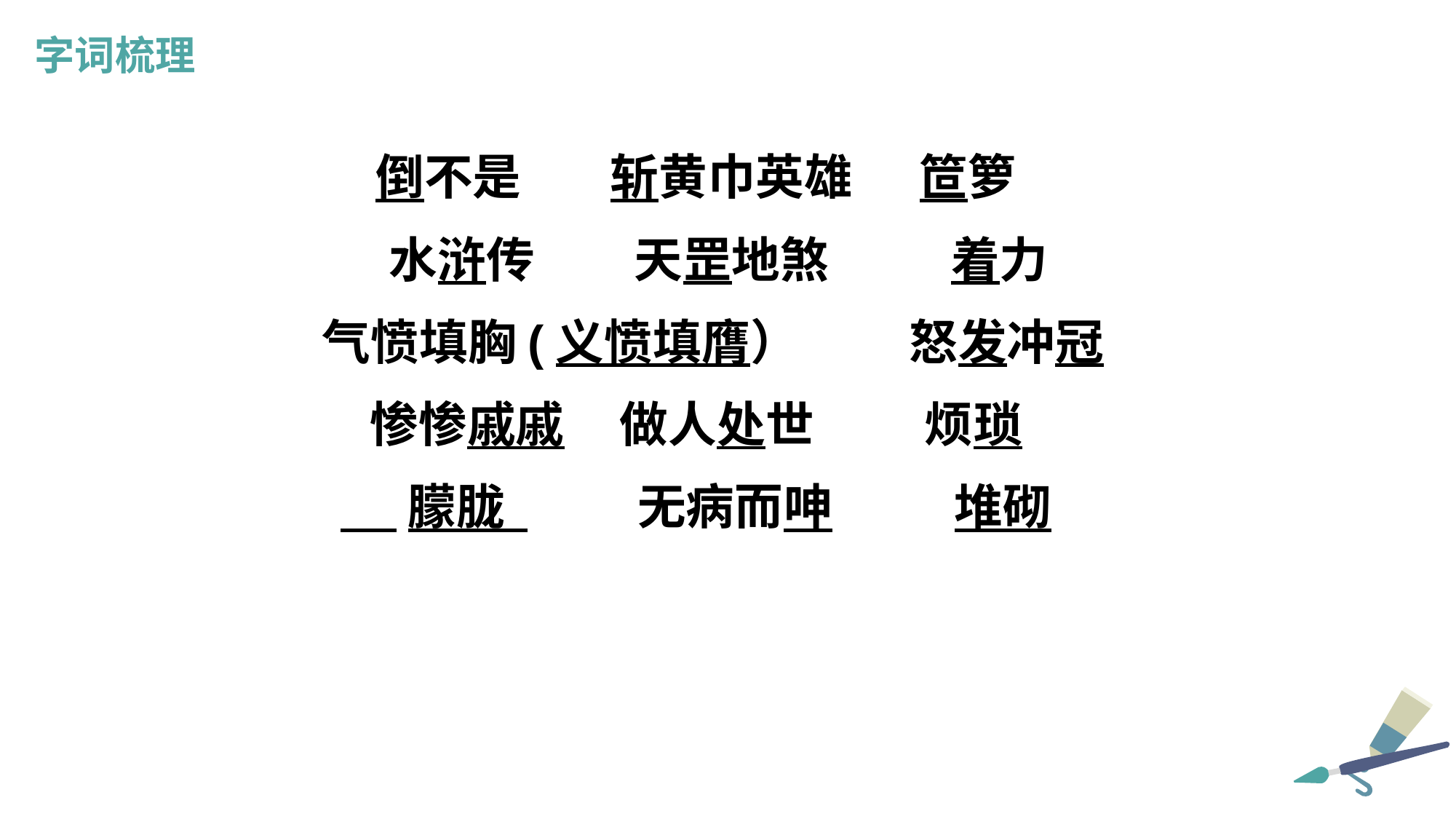

字词梳理
倒不是        斩黄巾英雄      笸箩
   水浒传         天罡地煞           着力
  气愤填胸(义愤填膺）          怒发冲冠
惨惨戚戚     做人处世          烦琐
     朦胧            无病而呻           堆砌